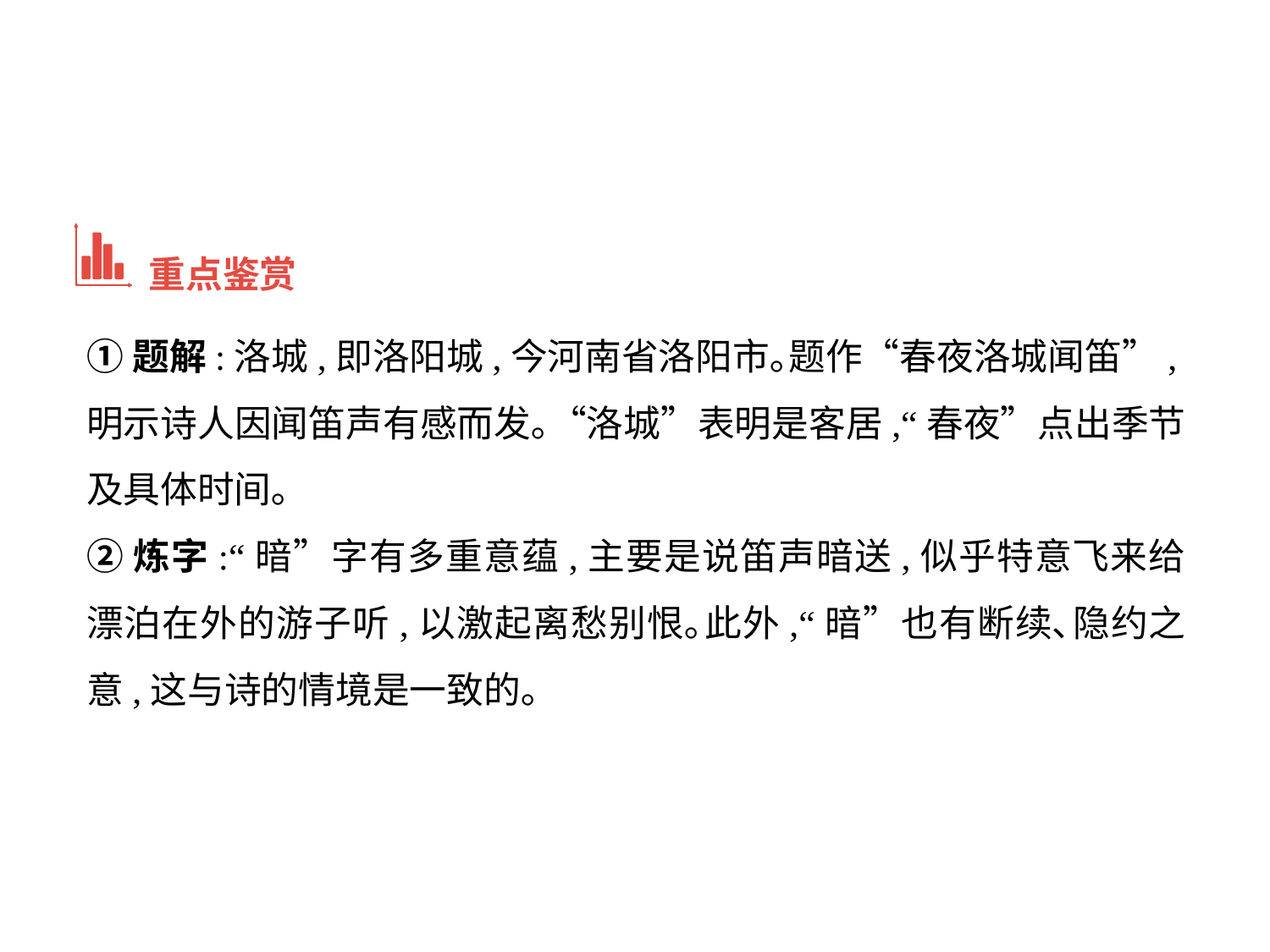

重点鉴赏
①题解:洛城,即洛阳城,今河南省洛阳市｡题作“春夜洛城闻笛”,明示诗人因闻笛声有感而发｡“洛城”表明是客居,“春夜”点出季节及具体时间｡
②炼字:“暗”字有多重意蕴,主要是说笛声暗送,似乎特意飞来给漂泊在外的游子听,以激起离愁别恨｡此外,“暗”也有断续､隐约之意,这与诗的情境是一致的｡